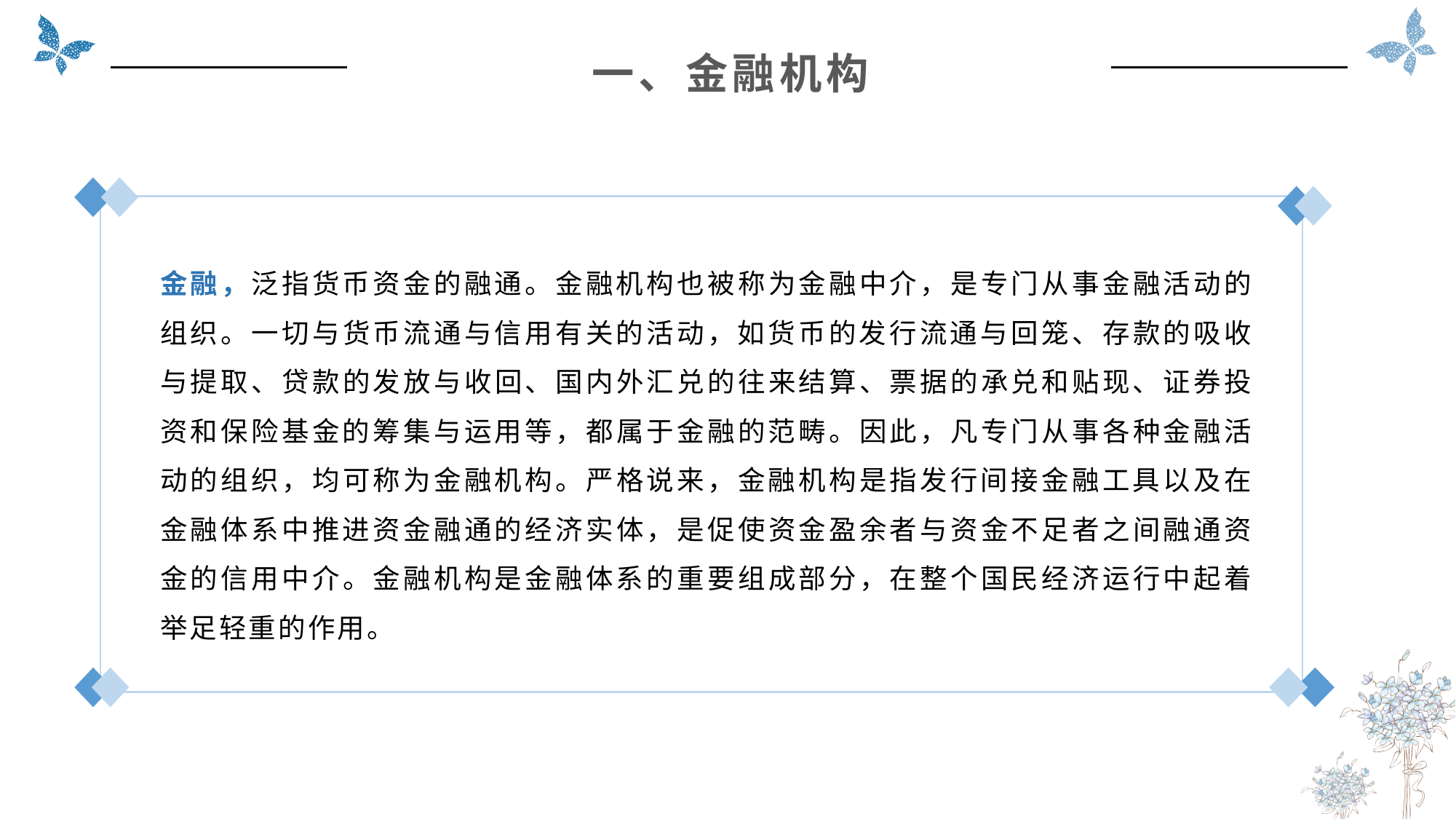

一、金融机构

金融，泛指货币资金的融通。金融机构也被称为金融中介，是专门从事金融活动的组织。一切与货币流通与信用有关的活动，如货币的发行流通与回笼、存款的吸收与提取、贷款的发放与收回、国内外汇兑的往来结算、票据的承兑和贴现、证券投资和保险基金的筹集与运用等，都属于金融的范畴。因此，凡专门从事各种金融活动的组织，均可称为金融机构。严格说来，金融机构是指发行间接金融工具以及在金融体系中推进资金融通的经济实体，是促使资金盈余者与资金不足者之间融通资金的信用中介。金融机构是金融体系的重要组成部分，在整个国民经济运行中起着举足轻重的作用。